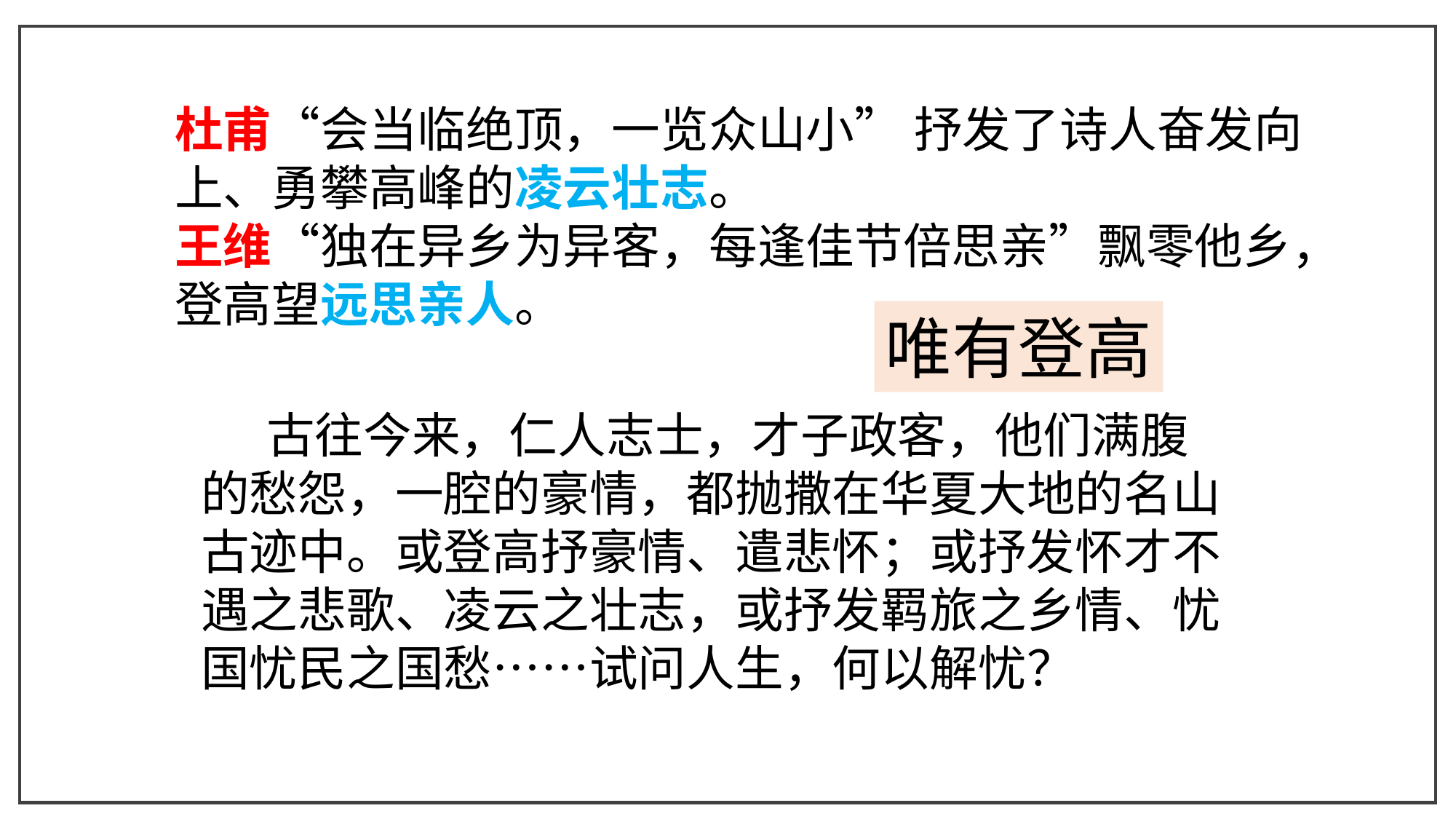

杜甫“会当临绝顶，一览众山小” 抒发了诗人奋发向上、勇攀高峰的凌云壮志。
王维“独在异乡为异客，每逢佳节倍思亲”飘零他乡，登高望远思亲人。

唯有登高
  古往今来，仁人志士，才子政客，他们满腹的愁怨，一腔的豪情，都抛撒在华夏大地的名山古迹中。或登高抒豪情、遣悲怀；或抒发怀才不遇之悲歌、凌云之壮志，或抒发羁旅之乡情、忧国忧民之国愁……试问人生，何以解忧？